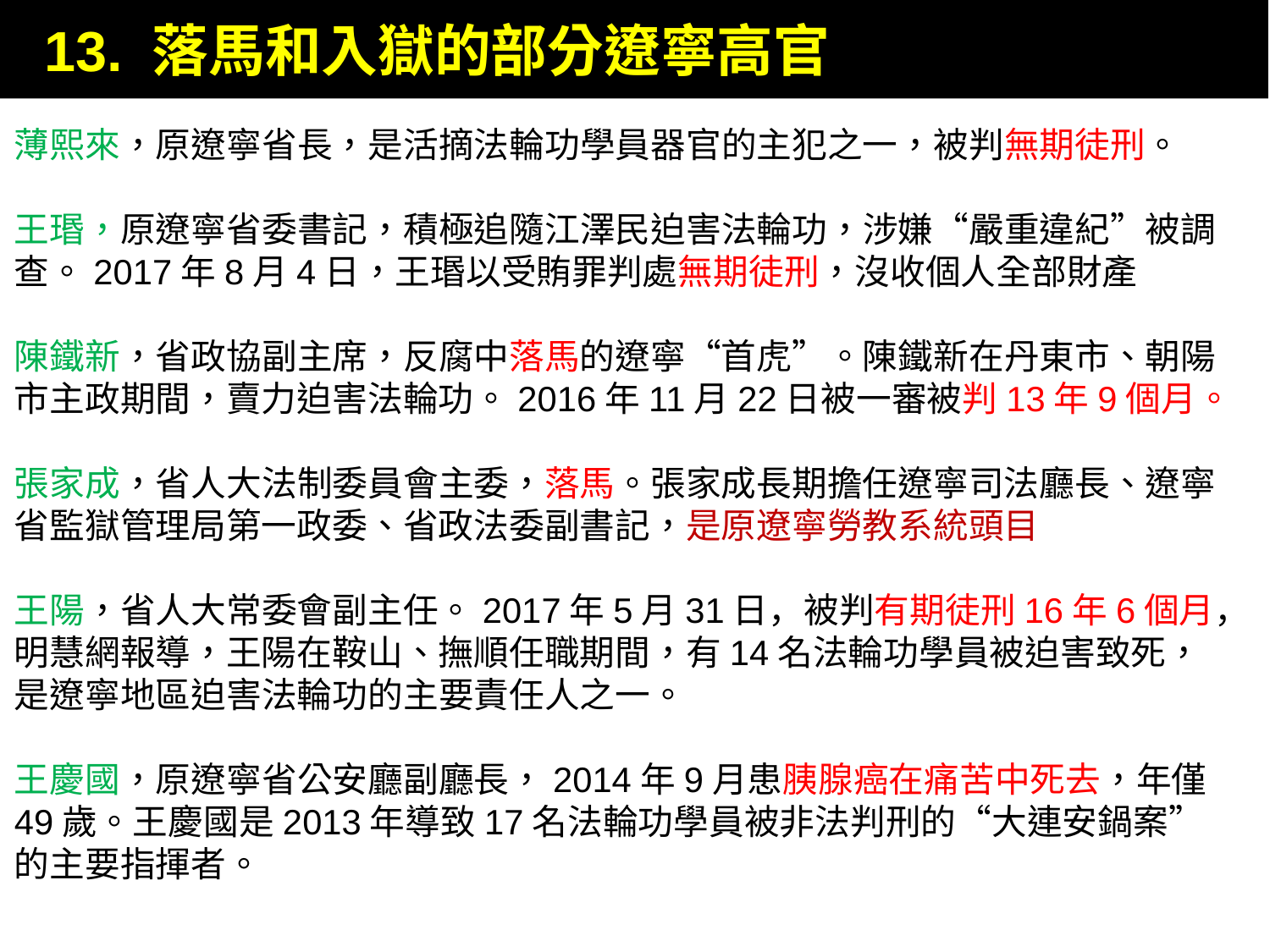

13. 落馬和入獄的部分遼寧高官
薄熙來，原遼寧省長，是活摘法輪功學員器官的主犯之一，被判無期徒刑。

王瑉，原遼寧省委書記，積極追隨江澤民迫害法輪功，涉嫌“嚴重違紀”被調查。2017年8月4日，王瑉以受賄罪判處無期徒刑，沒收個人全部財產

陳鐵新，省政協副主席，反腐中落馬的遼寧“首虎”。陳鐵新在丹東市、朝陽市主政期間，賣力迫害法輪功。2016年11月22日被一審被判13年9個月。

張家成，省人大法制委員會主委，落馬。張家成長期擔任遼寧司法廳長、遼寧省監獄管理局第一政委、省政法委副書記，是原遼寧勞教系統頭目

王陽，省人大常委會副主任。2017年5月31日，被判有期徒刑16年6個月，
明慧網報導，王陽在鞍山、撫順任職期間，有14名法輪功學員被迫害致死，是遼寧地區迫害法輪功的主要責任人之一。

王慶國，原遼寧省公安廳副廳長，2014年9月患胰腺癌在痛苦中死去，年僅49歲。王慶國是2013年導致17名法輪功學員被非法判刑的“大連安鍋案”的主要指揮者。